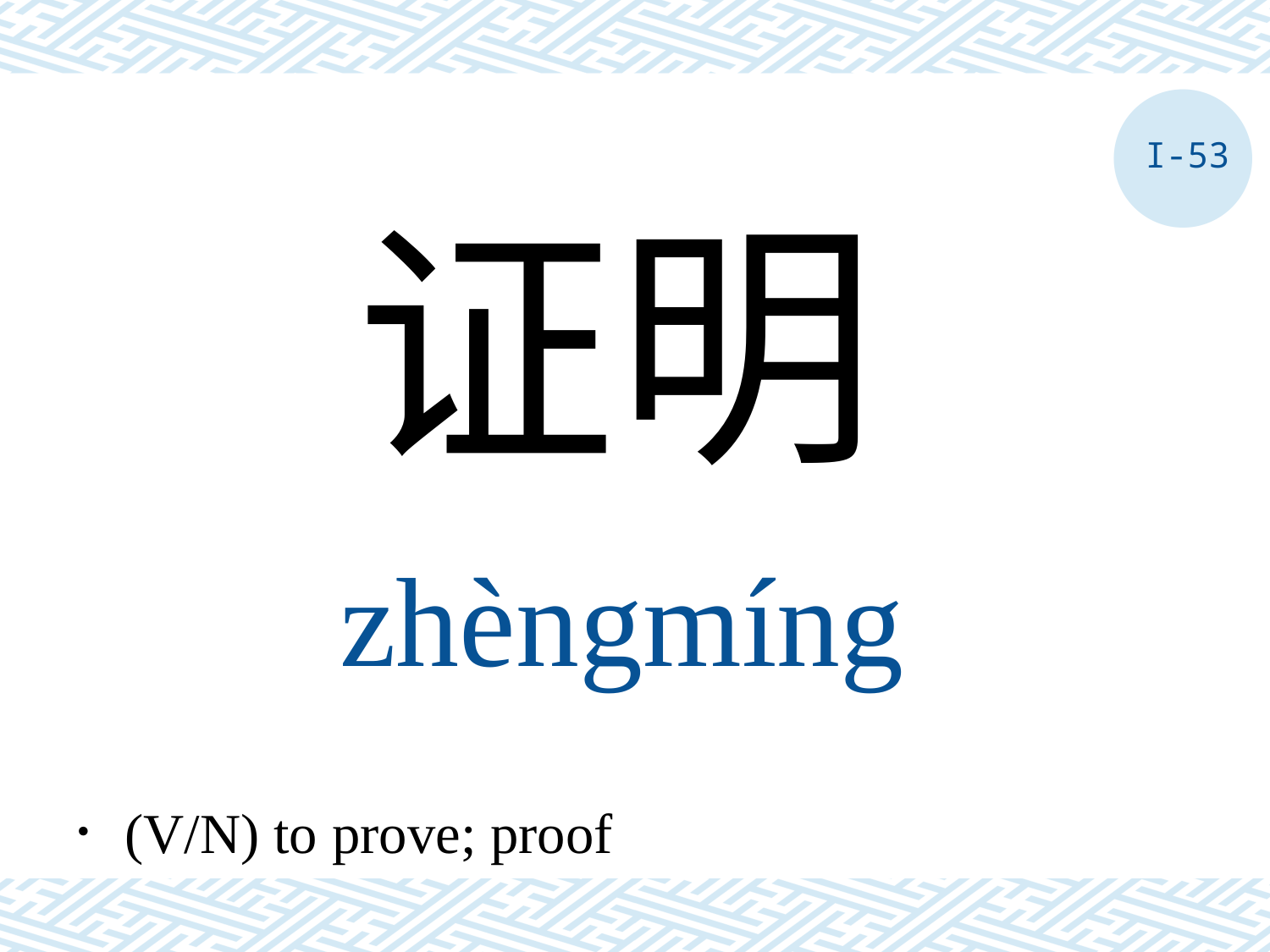

I-53

证明
zhèngmíng
．(V/N) to prove; proof